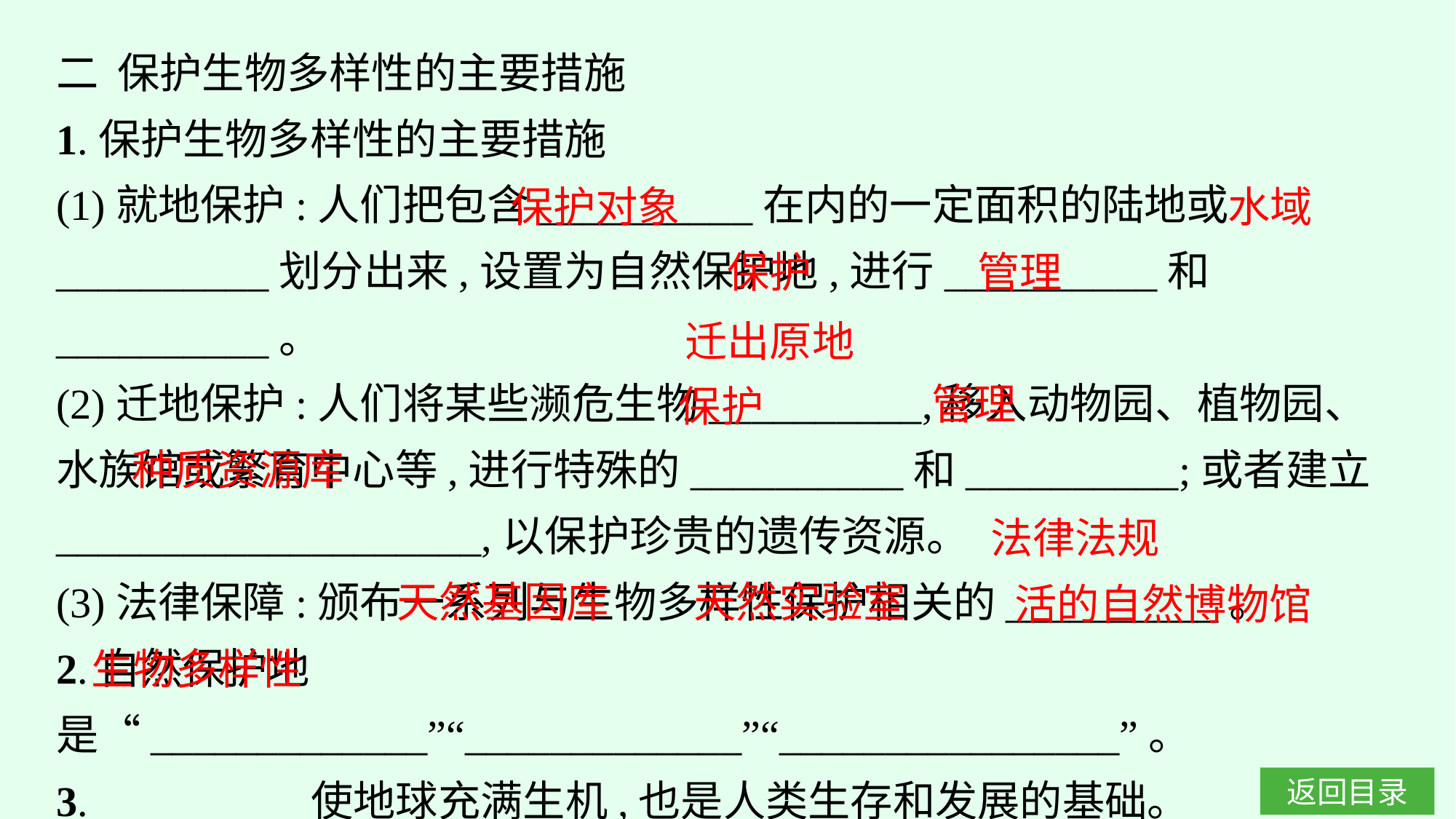

二  保护生物多样性的主要措施
1.保护生物多样性的主要措施
(1)就地保护:人们把包含__________在内的一定面积的陆地或__________划分出来,设置为自然保护地,进行__________和__________。
(2)迁地保护:人们将某些濒危生物__________,移入动物园、植物园、水族馆或繁育中心等,进行特殊的__________和__________;或者建立____________________,以保护珍贵的遗传资源。
(3)法律保障:颁布一系列与生物多样性保护相关的__________。
2.自然保护地是“_____________”“_____________”“________________”。
3.__________使地球充满生机,也是人类生存和发展的基础。
水域
保护对象
保护
管理
迁出原地
管理
保护
种质资源库
法律法规
天然基因库
天然实验室
活的自然博物馆
生物多样性